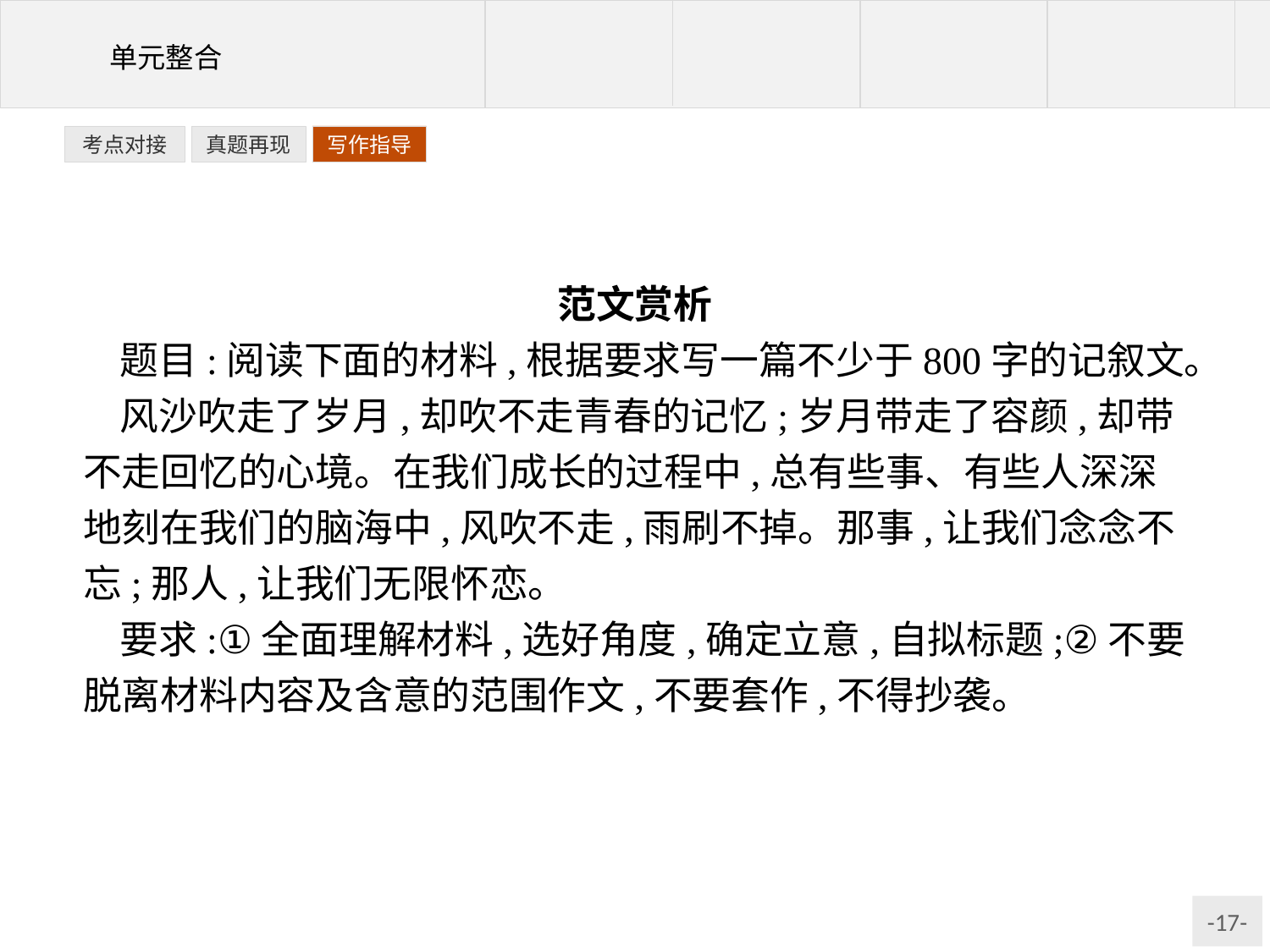

写作指导
考点对接
真题再现
范文赏析
题目:阅读下面的材料,根据要求写一篇不少于800字的记叙文。
风沙吹走了岁月,却吹不走青春的记忆;岁月带走了容颜,却带不走回忆的心境。在我们成长的过程中,总有些事、有些人深深地刻在我们的脑海中,风吹不走,雨刷不掉。那事,让我们念念不忘;那人,让我们无限怀恋。
要求:①全面理解材料,选好角度,确定立意,自拟标题;②不要脱离材料内容及含意的范围作文,不要套作,不得抄袭。